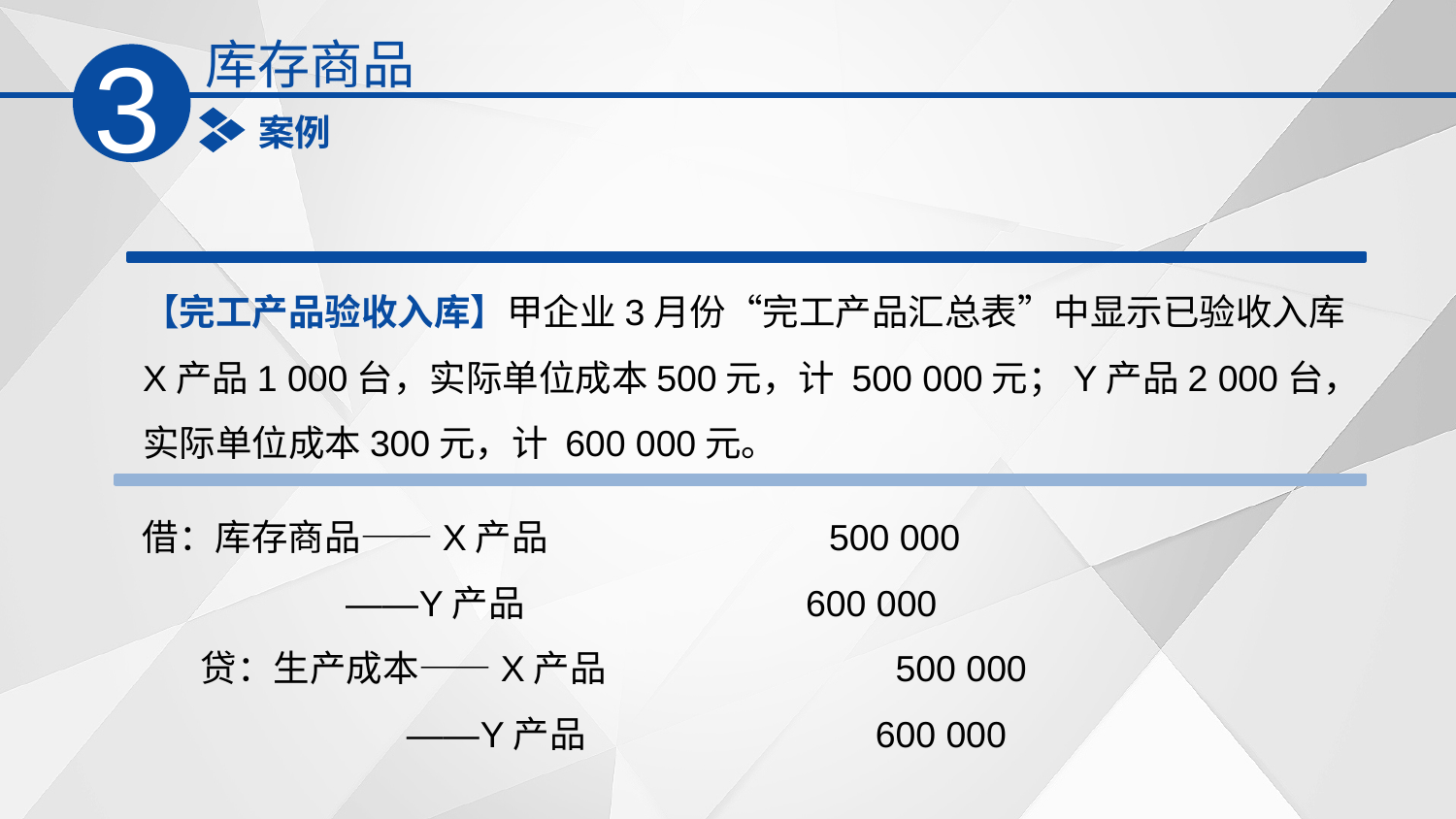

库存商品
3

案例

【完工产品验收入库】甲企业3月份“完工产品汇总表”中显示已验收入库X产品1 000台，实际单位成本500元，计 500 000元；Y产品2 000台，实际单位成本300元，计 600 000元。

借：库存商品——X产品                                 500 000
                    ——Y产品                                 600 000
      贷：生产成本——X产品                                  500 000
                          ——Y产品                                  600 000